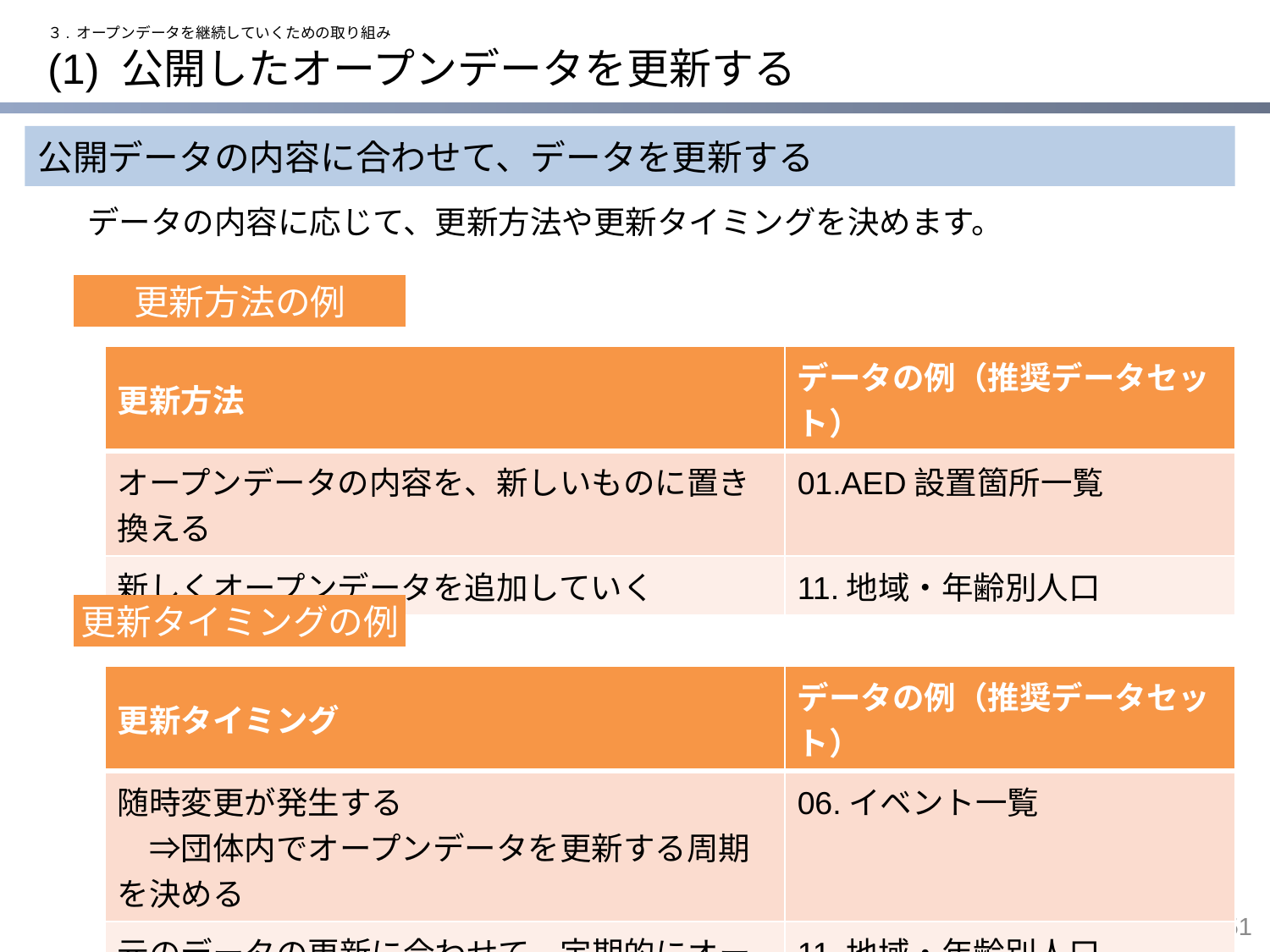

３. オープンデータを継続していくための取り組み
# (1) 公開したオープンデータを更新する
公開データの内容に合わせて、データを更新する
データの内容に応じて、更新方法や更新タイミングを決めます。
更新方法の例
| 更新方法 | データの例（推奨データセット） |
| --- | --- |
| オープンデータの内容を、新しいものに置き換える | 01.AED設置箇所一覧 |
| 新しくオープンデータを追加していく | 11.地域・年齢別人口 |
更新タイミングの例
| 更新タイミング | データの例（推奨データセット） |
| --- | --- |
| 随時変更が発生する 　⇒団体内でオープンデータを更新する周期を決める | 06.イベント一覧 |
| 元のデータの更新に合わせて、定期的にオープンデータの変更や追加を行う | 11.地域・年齢別人口 |
51